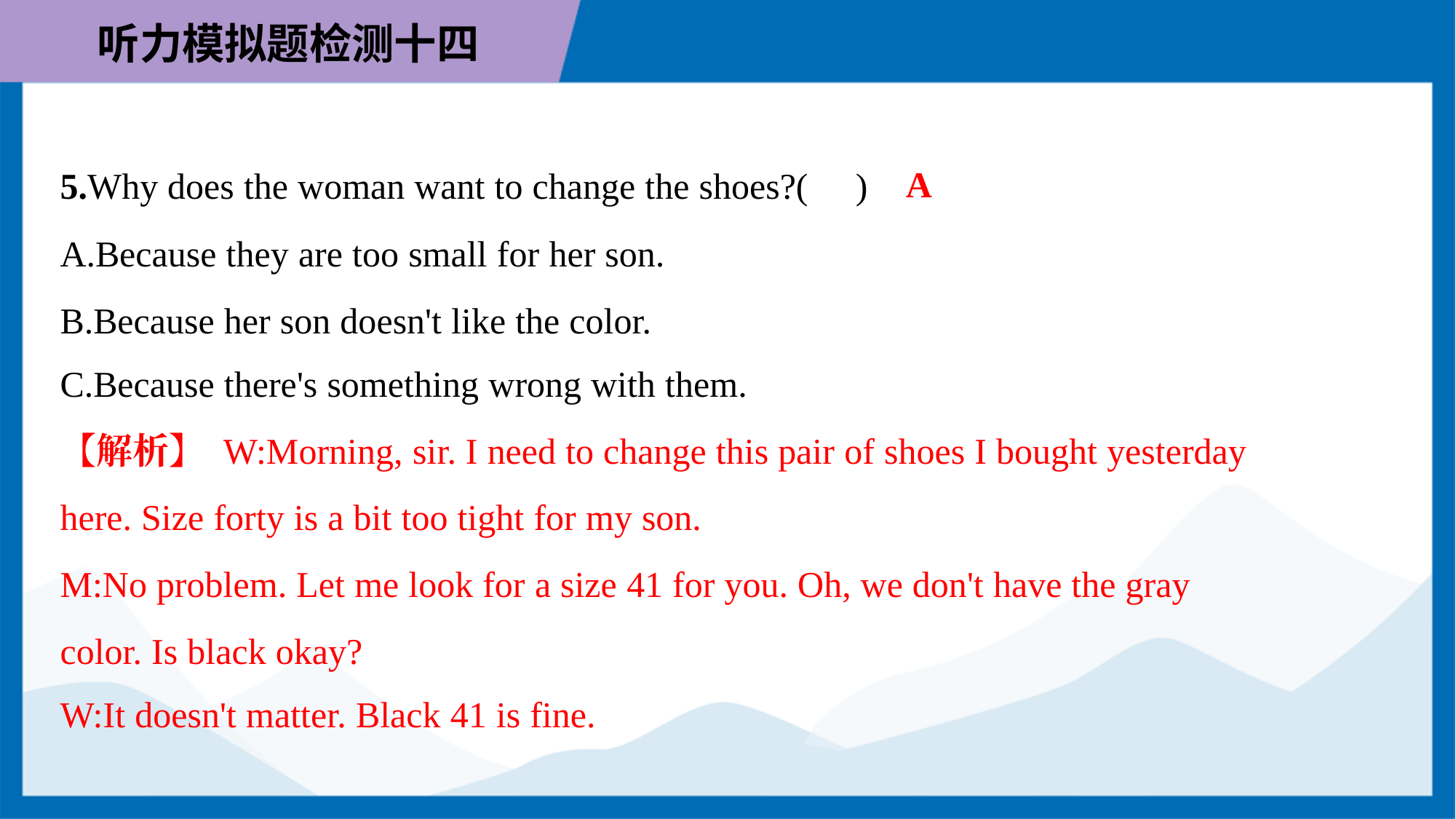

A
5.Why does the woman want to change the shoes?(     )
A.Because they are too small for her son.
B.Because her son doesn't like the color.
C.Because there's something wrong with them.
【解析】 W:Morning, sir. I need to change this pair of shoes I bought yesterday
here. Size forty is a bit too tight for my son.
M:No problem. Let me look for a size 41 for you. Oh, we don't have the gray
color. Is black okay?
W:It doesn't matter. Black 41 is fine.